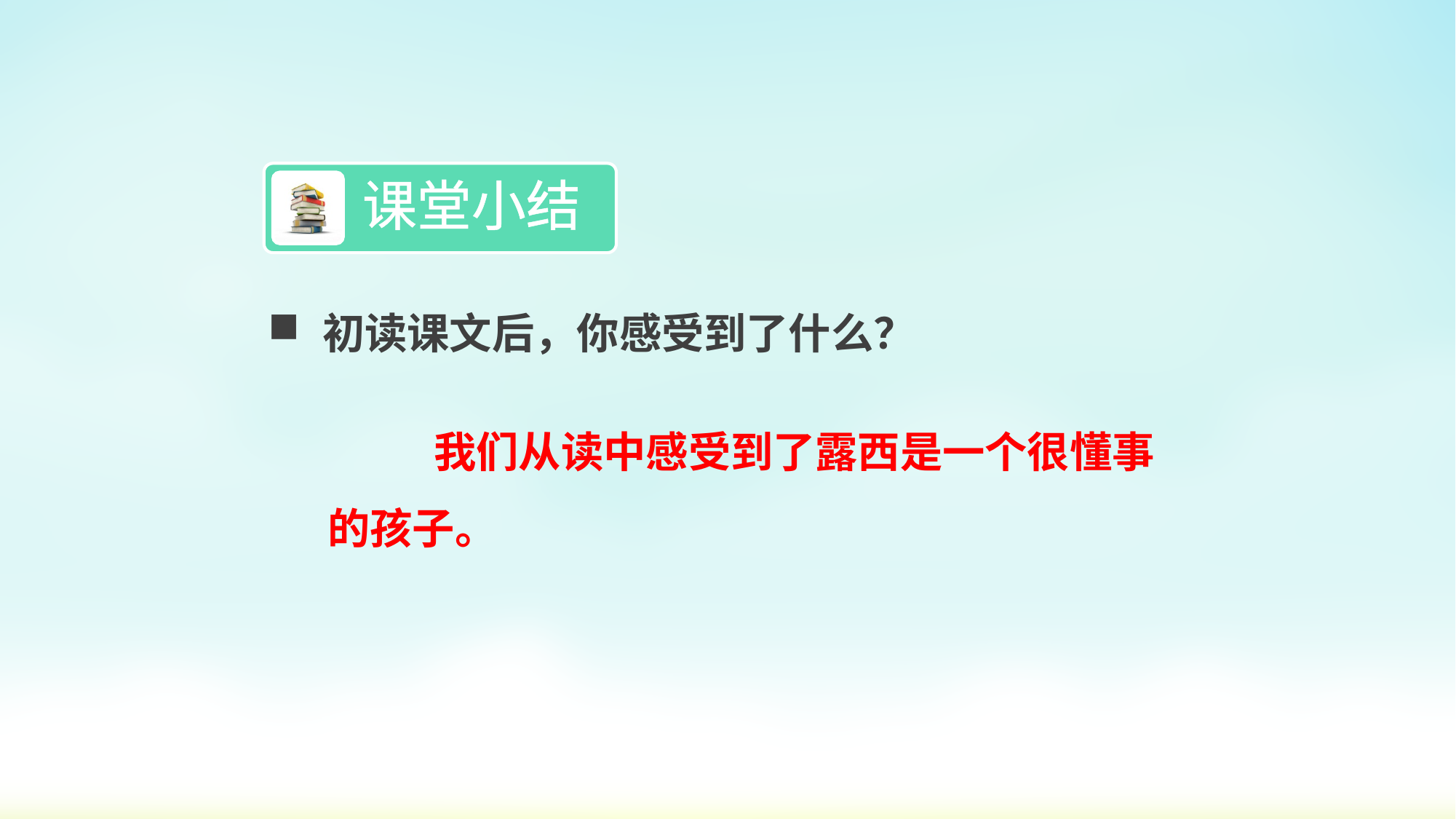

课堂小结
初读课文后，你感受到了什么？
 我们从读中感受到了露西是一个很懂事的孩子。